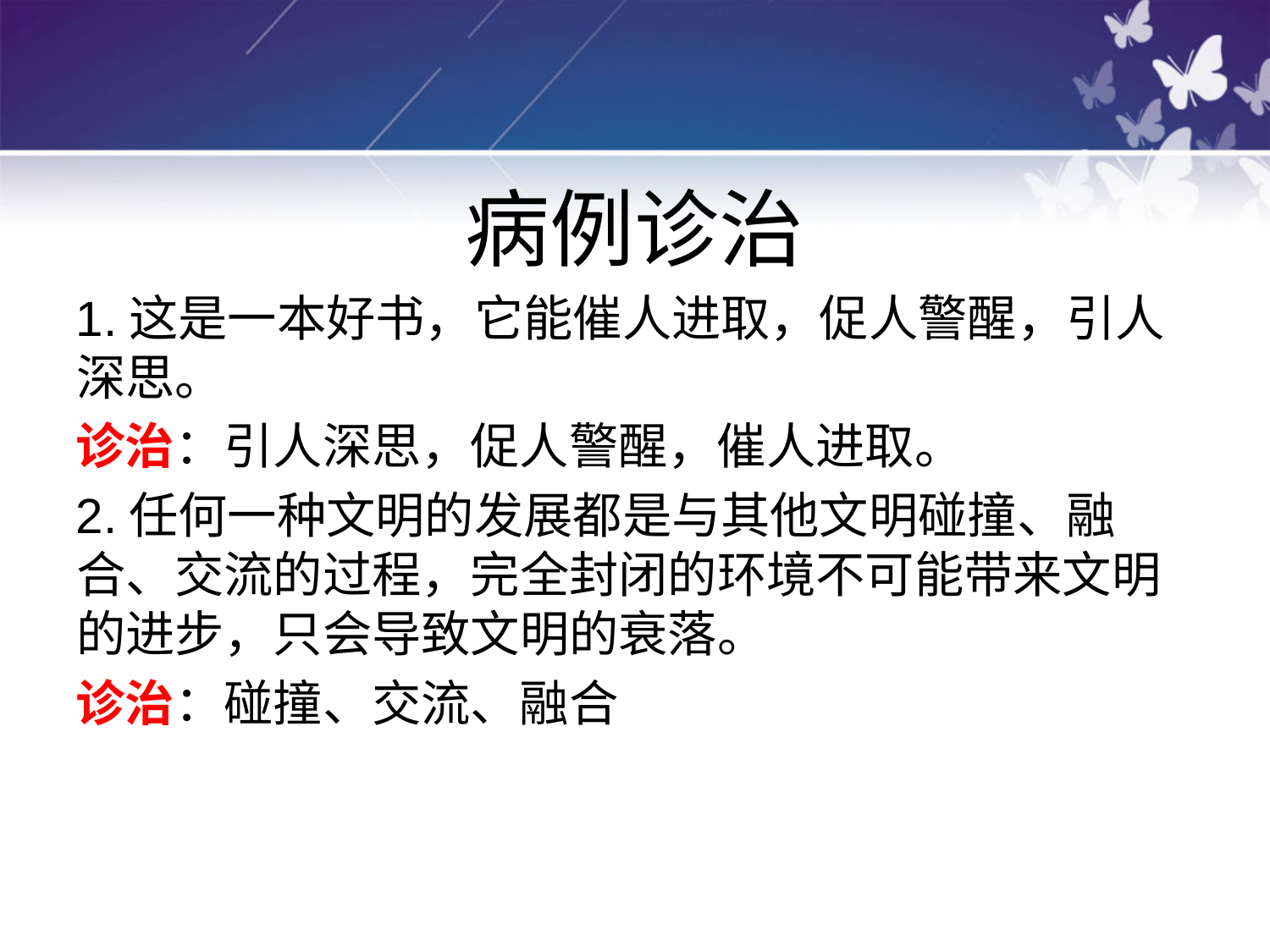

病例诊治
1.这是一本好书，它能催人进取，促人警醒，引人深思。
诊治：引人深思，促人警醒，催人进取。
2.任何一种文明的发展都是与其他文明碰撞、融合、交流的过程，完全封闭的环境不可能带来文明的进步，只会导致文明的衰落。
诊治：碰撞、交流、融合